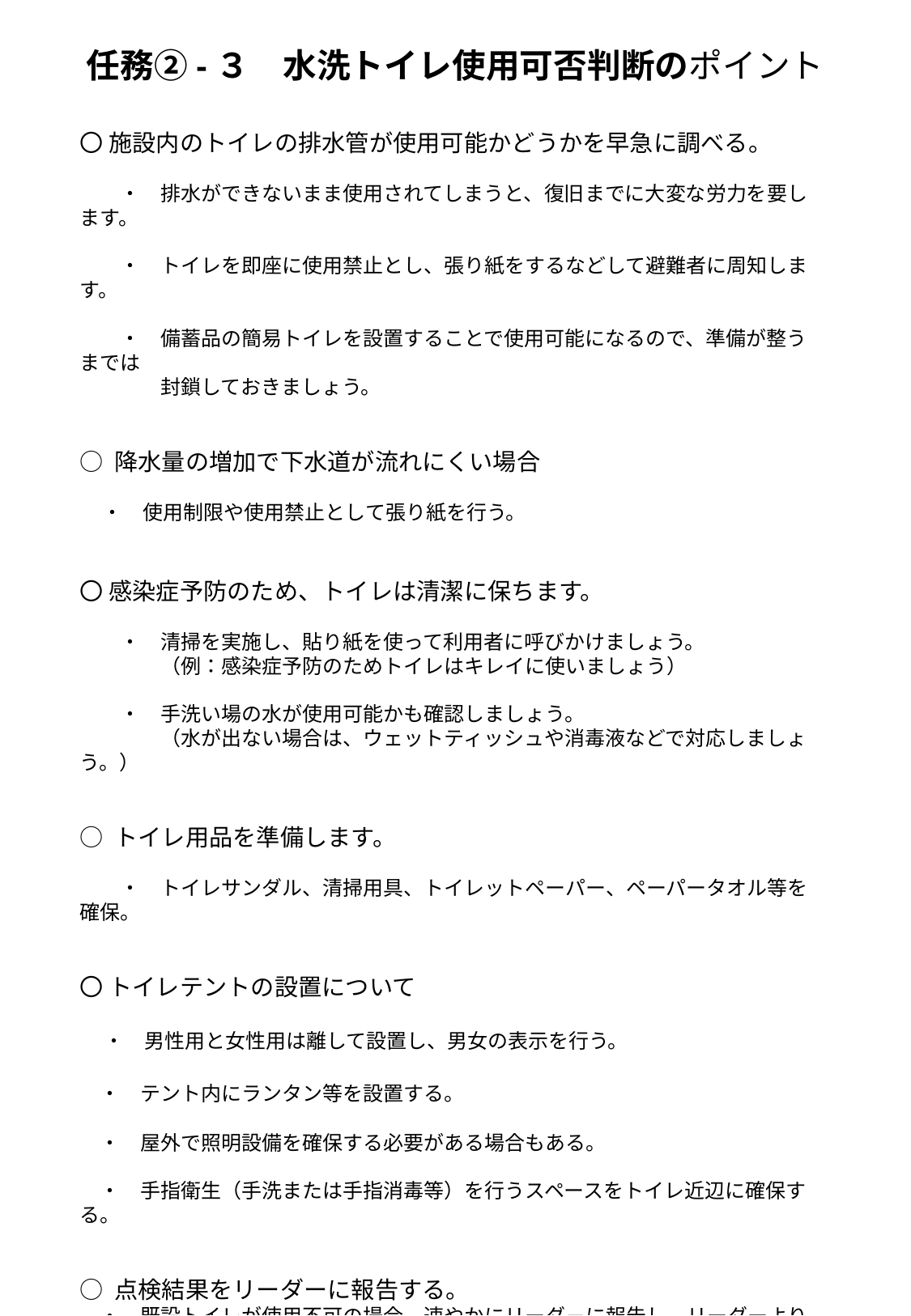

# 任務②-３　水洗トイレ使用可否判断のポイント

〇 施設内のトイレの排水管が使用可能かどうかを早急に調べる。

　　・　排水ができないまま使用されてしまうと、復旧までに大変な労力を要します。

　　・　トイレを即座に使用禁止とし、張り紙をするなどして避難者に周知します。

　　・　備蓄品の簡易トイレを設置することで使用可能になるので、準備が整うまでは
　　　　封鎖しておきましょう。

○ 降水量の増加で下水道が流れにくい場合

    ・　使用制限や使用禁止として張り紙を行う。

〇 感染症予防のため、トイレは清潔に保ちます。

　　・　清掃を実施し、貼り紙を使って利用者に呼びかけましょう。
　　　　（例：感染症予防のためトイレはキレイに使いましょう）

　　・　手洗い場の水が使用可能かも確認しましょう。
　　　　（水が出ない場合は、ウェットティッシュや消毒液などで対応しましょう。）

○ トイレ用品を準備します。

　　・　トイレサンダル、清掃用具、トイレットペーパー、ペーパータオル等を確保。

〇 トイレテントの設置について

　・　男性用と女性用は離して設置し、男女の表示を行う。

　・　テント内にランタン等を設置する。

　・　屋外で照明設備を確保する必要がある場合もある。

　・　手指衛生（手洗または手指消毒等）を行うスペースをトイレ近辺に確保する。

○ 点検結果をリーダーに報告する。
　・　既設トイレが使用不可の場合、速やかにリーダ－に報告し、リーダーより市の
　　　災害対策本部に連絡する。